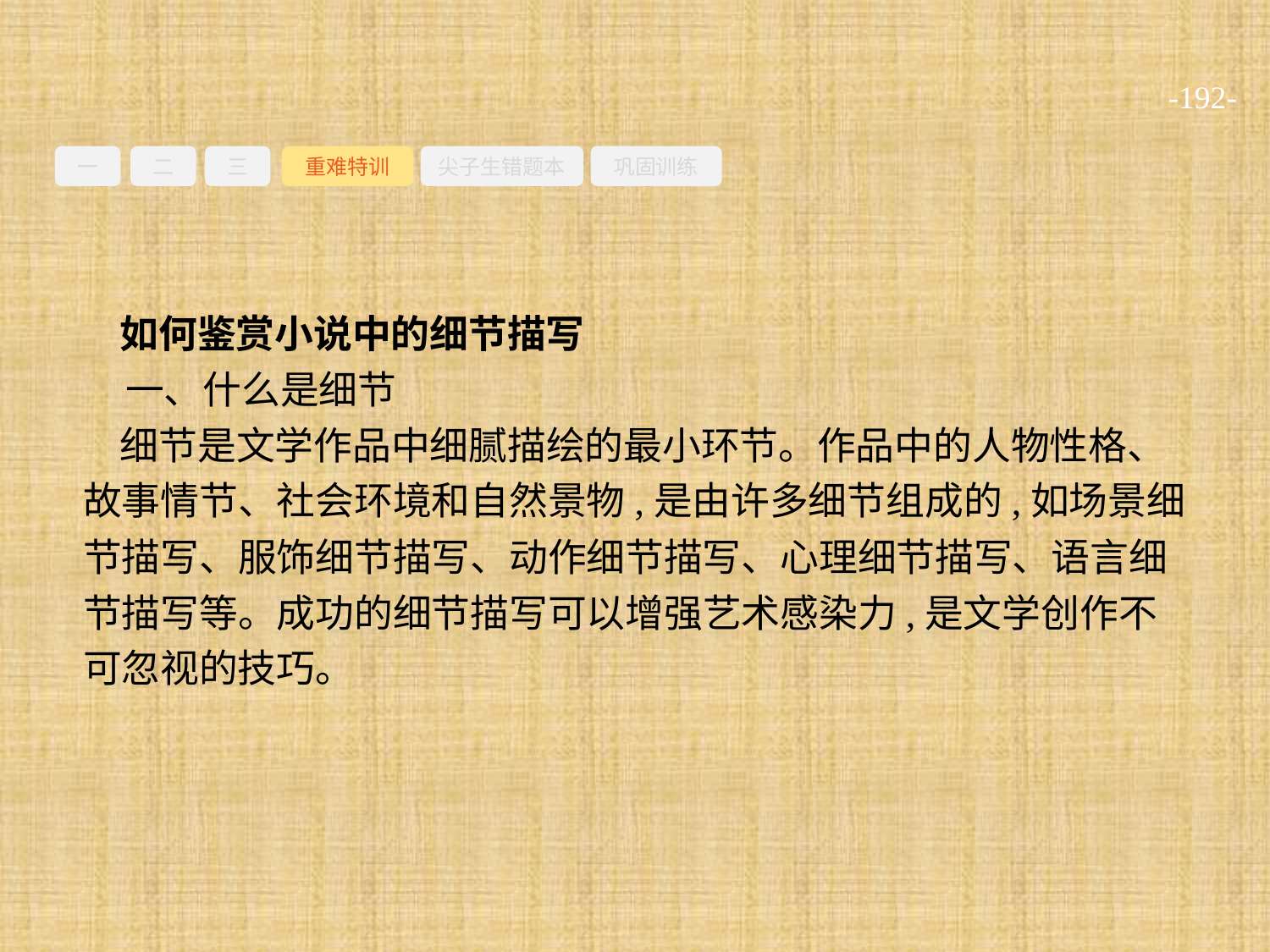

-192-
一
二
三
重难特训
尖子生错题本
巩固训练
如何鉴赏小说中的细节描写
一、什么是细节
细节是文学作品中细腻描绘的最小环节。作品中的人物性格、故事情节、社会环境和自然景物,是由许多细节组成的,如场景细节描写、服饰细节描写、动作细节描写、心理细节描写、语言细节描写等。成功的细节描写可以增强艺术感染力,是文学创作不可忽视的技巧。